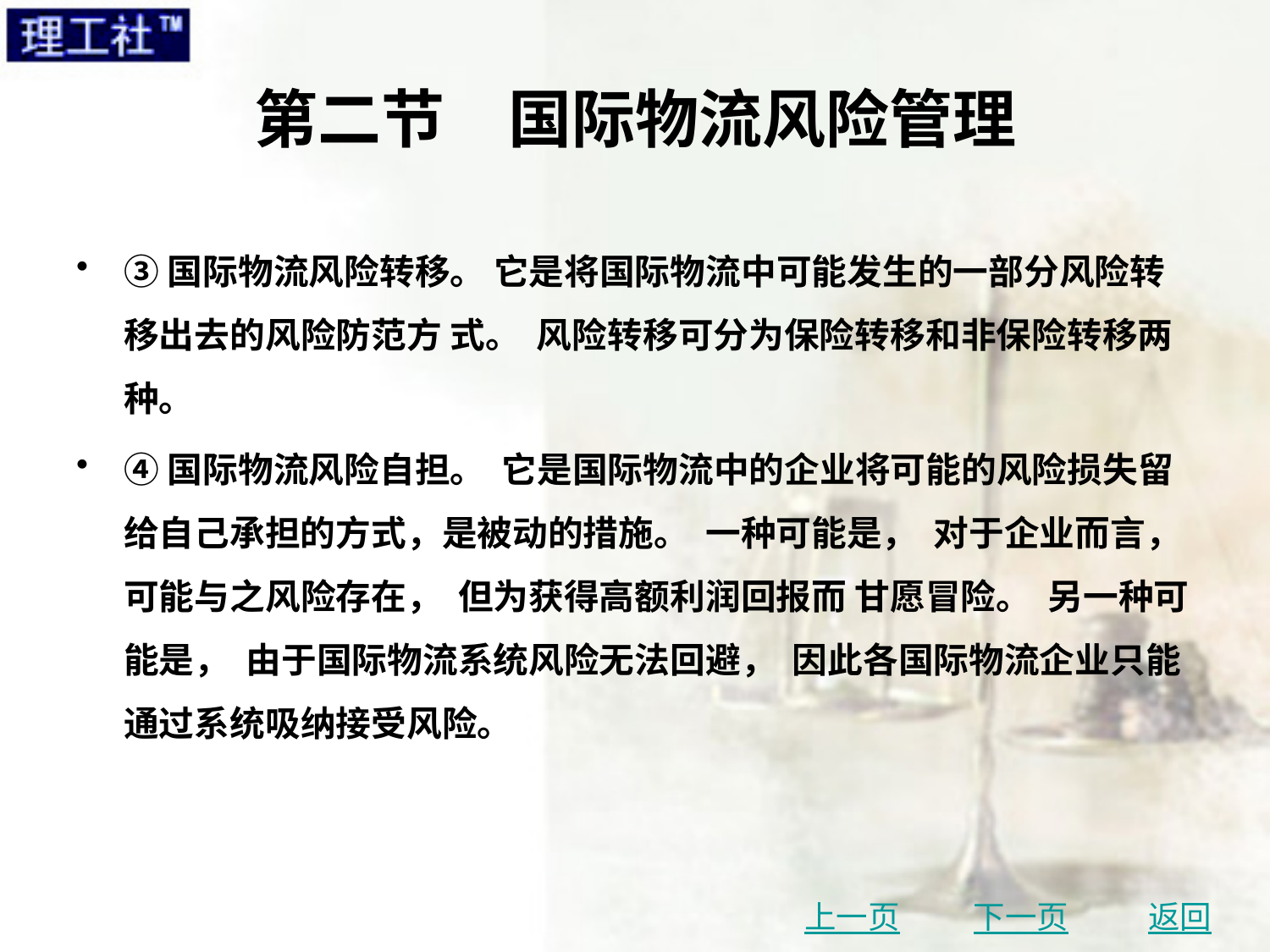

# 第二节　国际物流风险管理
③国际物流风险转移。 它是将国际物流中可能发生的一部分风险转移出去的风险防范方 式。  风险转移可分为保险转移和非保险转移两种。
④国际物流风险自担。  它是国际物流中的企业将可能的风险损失留给自己承担的方式，是被动的措施。  一种可能是，  对于企业而言，  可能与之风险存在，  但为获得高额利润回报而 甘愿冒险。  另一种可能是，  由于国际物流系统风险无法回避，  因此各国际物流企业只能通过系统吸纳接受风险。

上一页
下一页
返回